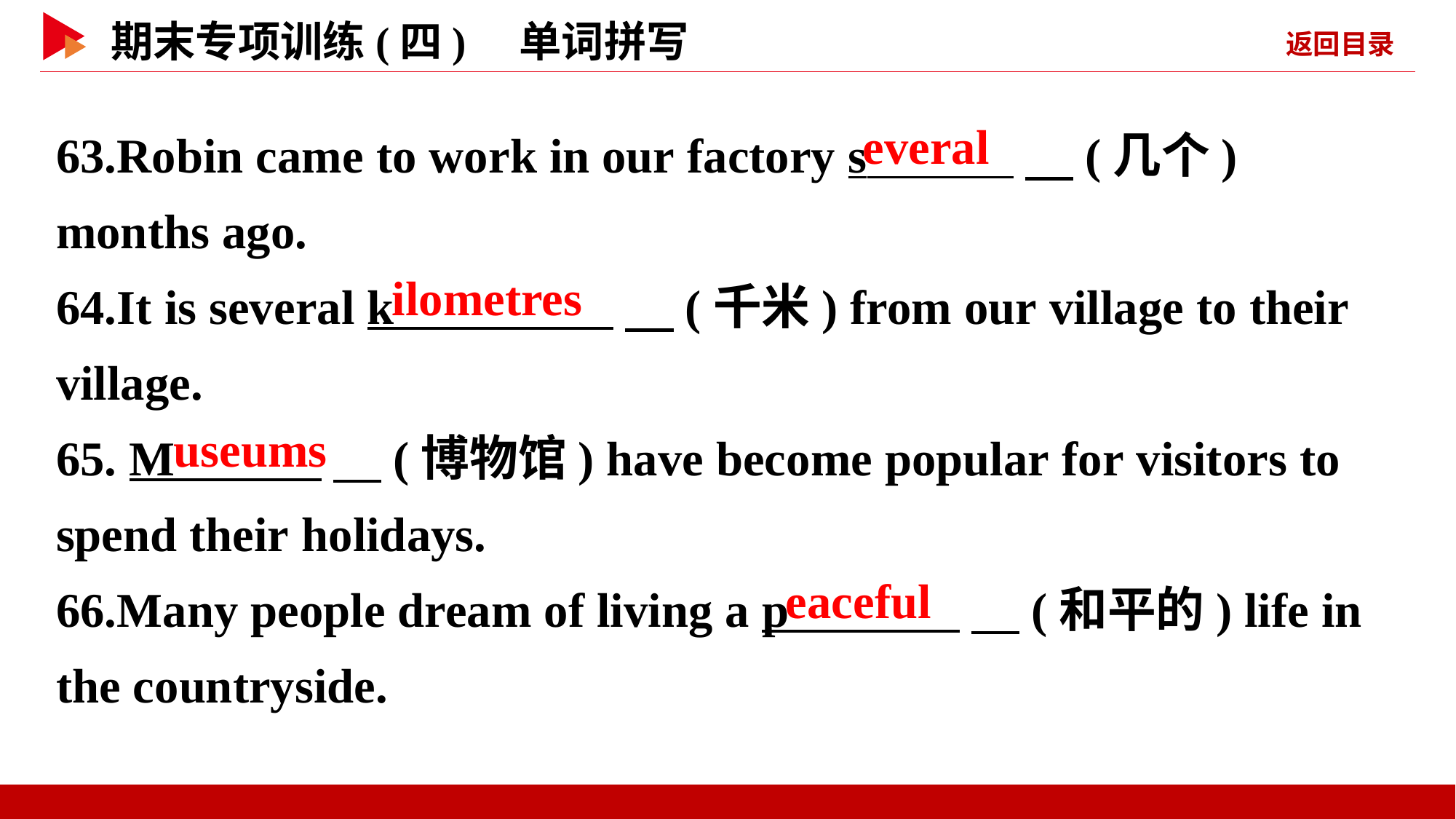

63.Robin came to work in our factory s            　(几个) months ago.
64.It is several k                  　(千米) from our village to their village.
65. M            　(博物馆) have become popular for visitors to spend their holidays.
66.Many people dream of living a p              　(和平的) life in the countryside.
everal
ilometres
useums
eaceful